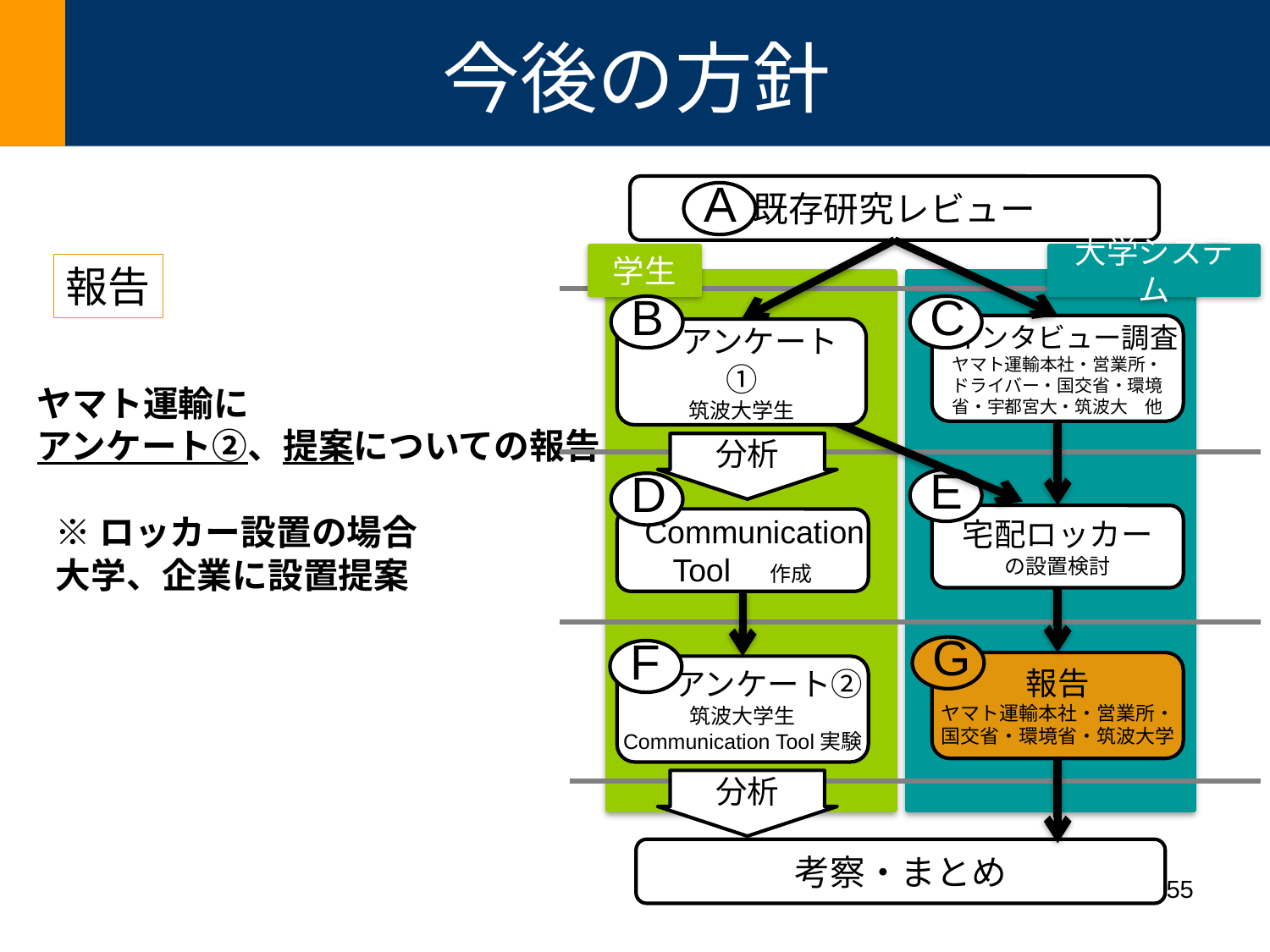

# 今後の方針
既存研究レビュー
A
学生
大学システム

B
    アンケート①
筑波大学生
分析
D
Communication
Tool　作成
F
    アンケート②
筑波大学生
Communication Tool実験
分析
C
インタビュー調査
ヤマト運輸本社・営業所・
ドライバー・国交省・環境省・宇都宮大・筑波大　他
E
宅配ロッカー
の設置検討
G
報告
ヤマト運輸本社・営業所・国交省・環境省・筑波大学
考察・まとめ
報告
ヤマト運輸に
アンケート②、提案についての報告
※ロッカー設置の場合
大学、企業に設置提案
55